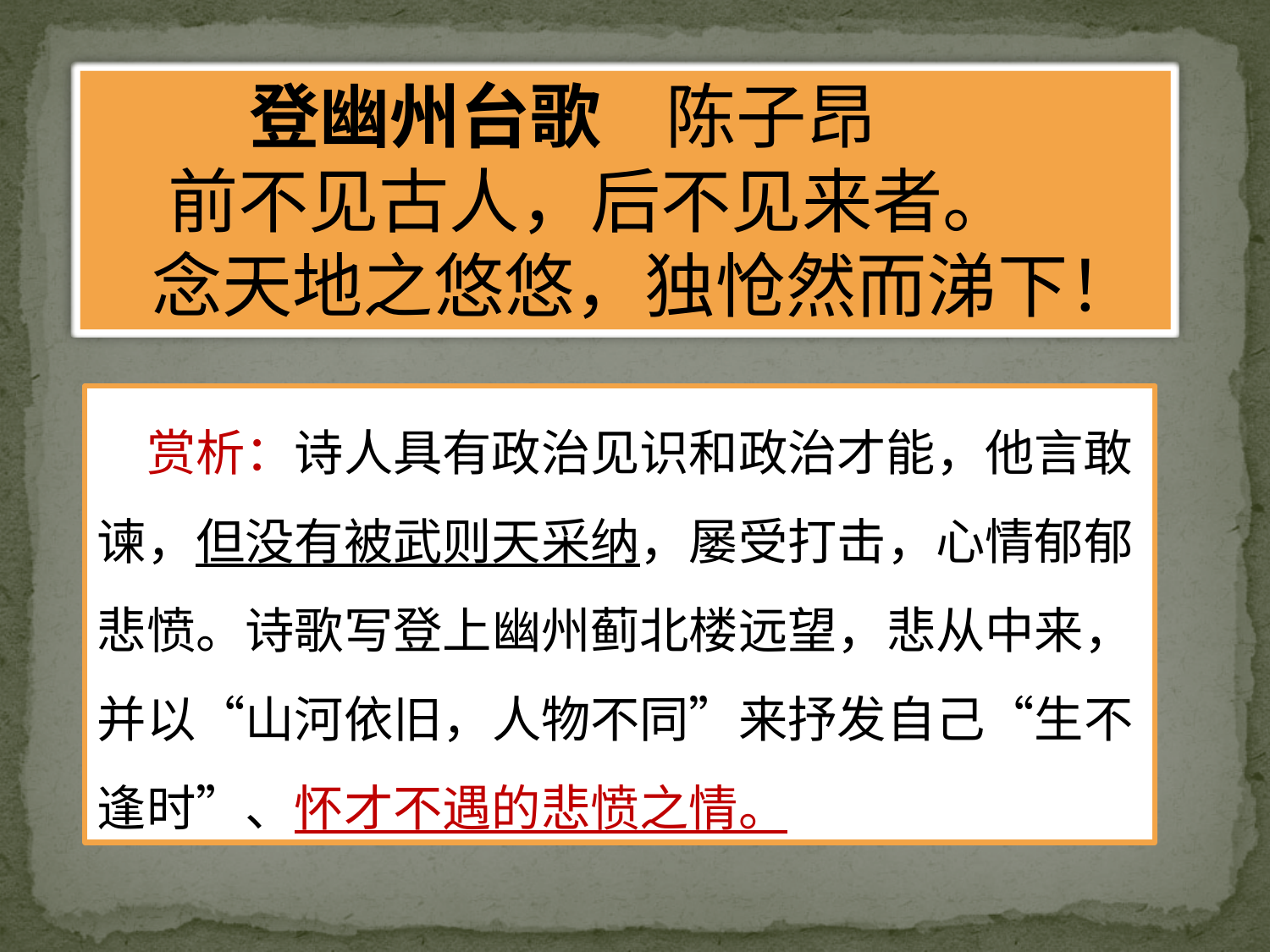

登幽州台歌    陈子昂
    前不见古人，后不见来者。
   念天地之悠悠，独怆然而涕下！
　赏析：诗人具有政治见识和政治才能，他言敢谏，但没有被武则天采纳，屡受打击，心情郁郁悲愤。诗歌写登上幽州蓟北楼远望，悲从中来，并以“山河依旧，人物不同”来抒发自己“生不逢时”、怀才不遇的悲愤之情。